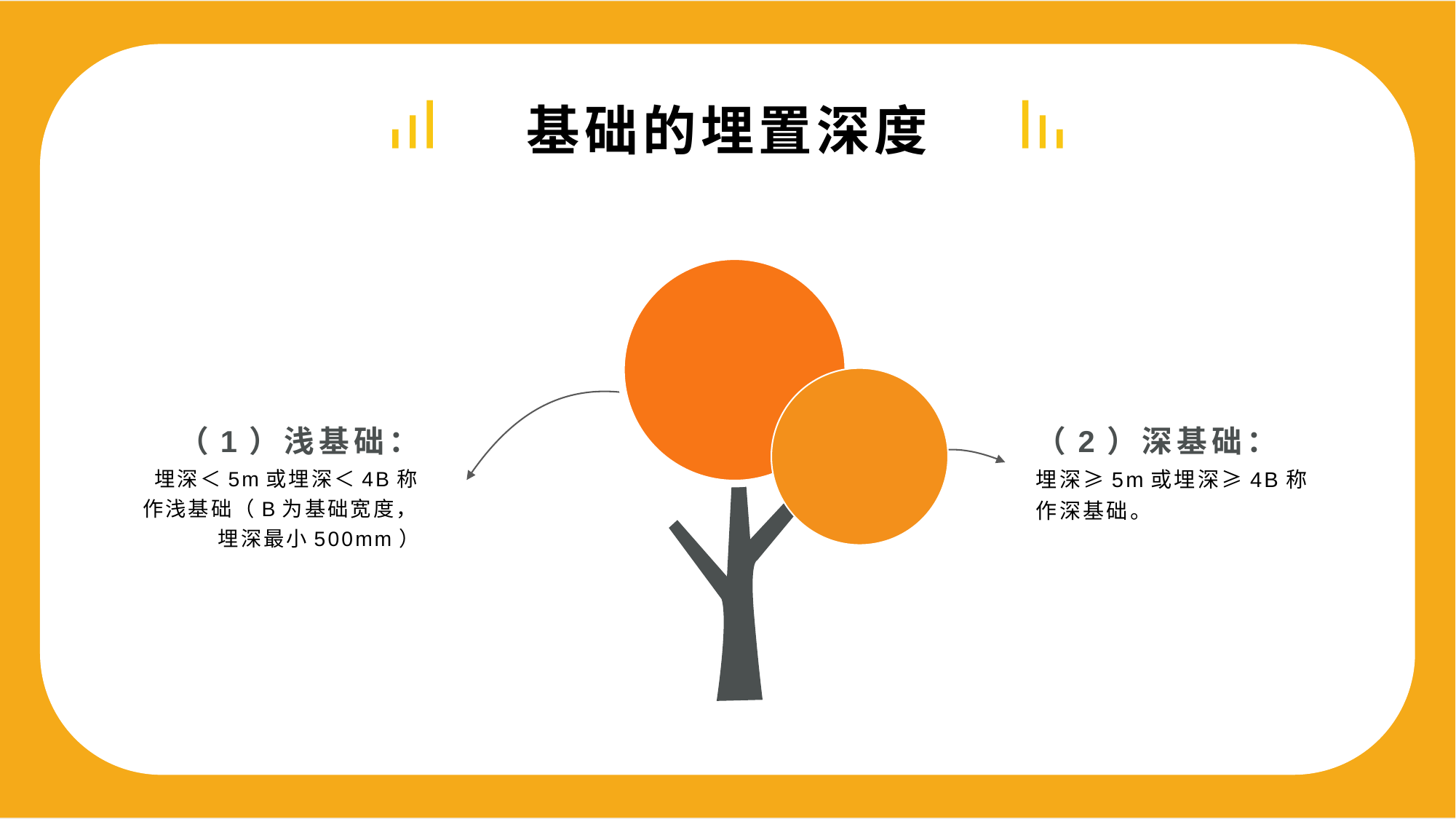

基础的埋置深度

（1）浅基础：
（2）深基础：

埋深＜5m或埋深＜4B称作浅基础（B为基础宽度，埋深最小500mm）
埋深≥5m或埋深≥4B称作深基础。